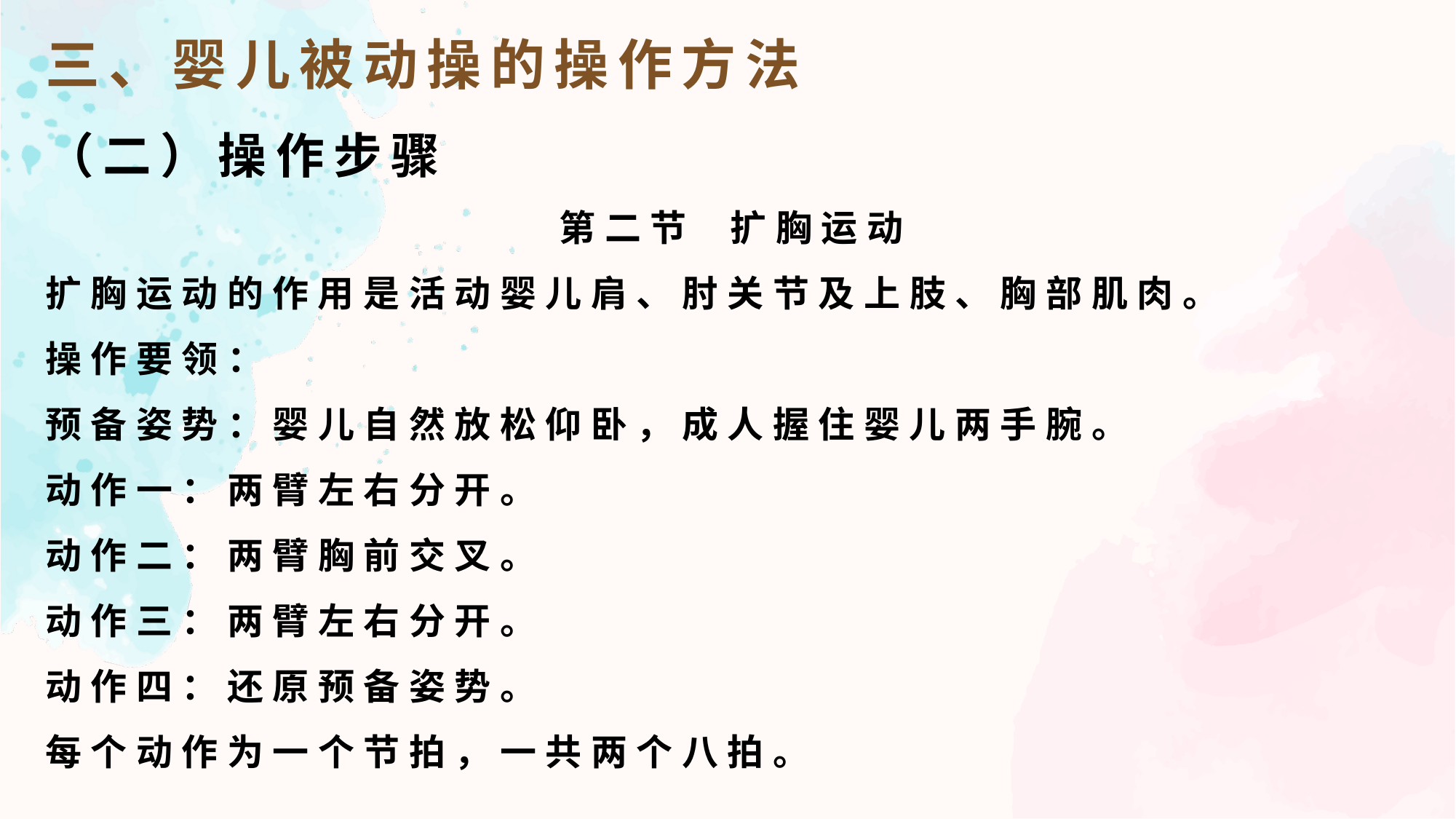

三、婴儿被动操的操作方法
（二）操作步骤
第二节  扩胸运动
扩胸运动的作用是活动婴儿肩、肘关节及上肢、胸部肌肉。
操作要领：
预备姿势：婴儿自然放松仰卧，成人握住婴儿两手腕。
动作一：两臂左右分开。
动作二：两臂胸前交叉。
动作三：两臂左右分开。
动作四：还原预备姿势。
每个动作为一个节拍，一共两个八拍。